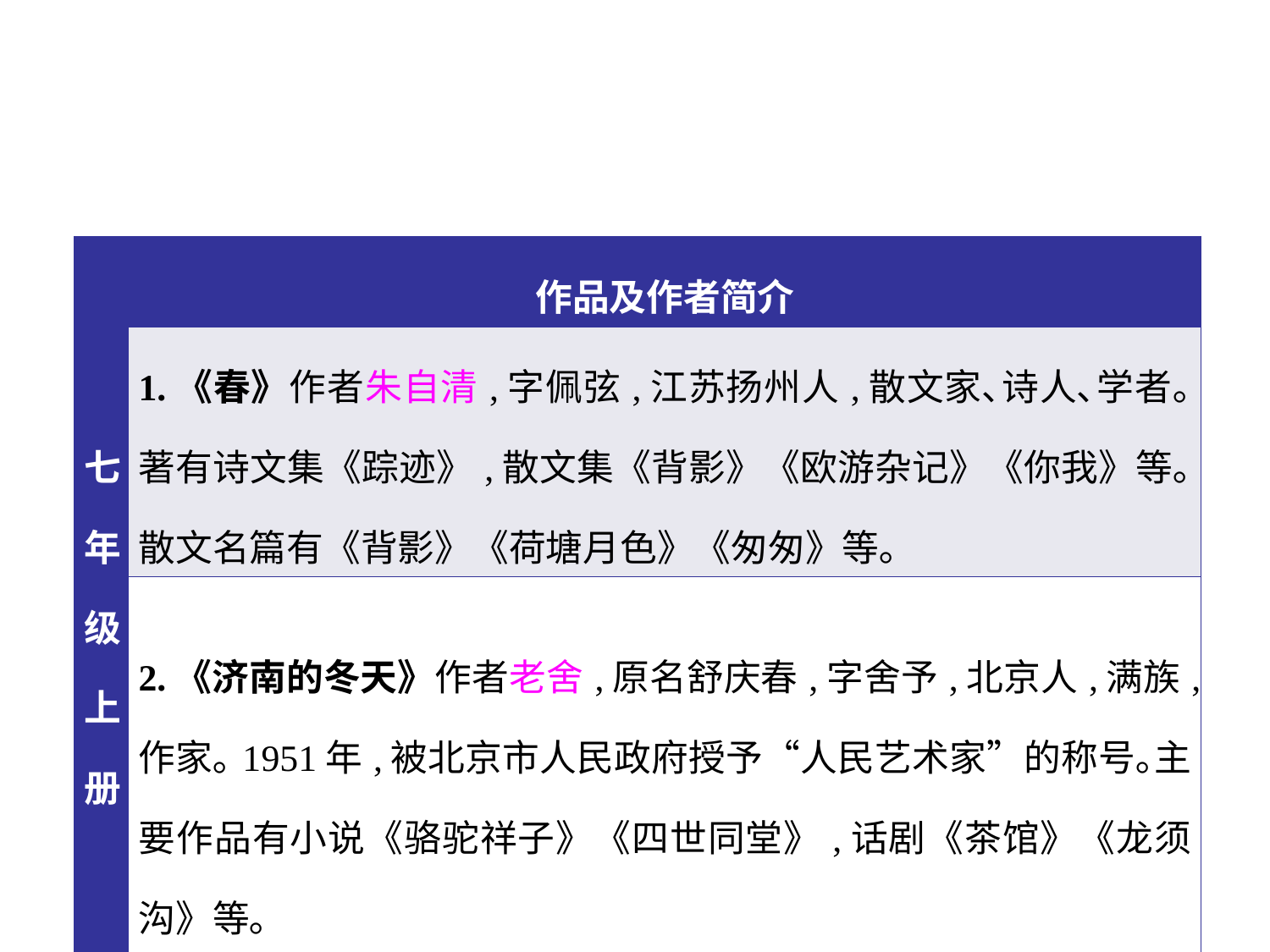

| 七年级上册 | 作品及作者简介 |
| --- | --- |
|  | 1.《春》作者朱自清,字佩弦,江苏扬州人,散文家､诗人､学者｡著有诗文集《踪迹》,散文集《背影》《欧游杂记》《你我》等｡散文名篇有《背影》《荷塘月色》《匆匆》等｡ |
|  | 2.《济南的冬天》作者老舍,原名舒庆春,字舍予,北京人,满族,作家｡1951年,被北京市人民政府授予“人民艺术家”的称号｡主要作品有小说《骆驼祥子》《四世同堂》,话剧《茶馆》《龙须沟》等｡ |